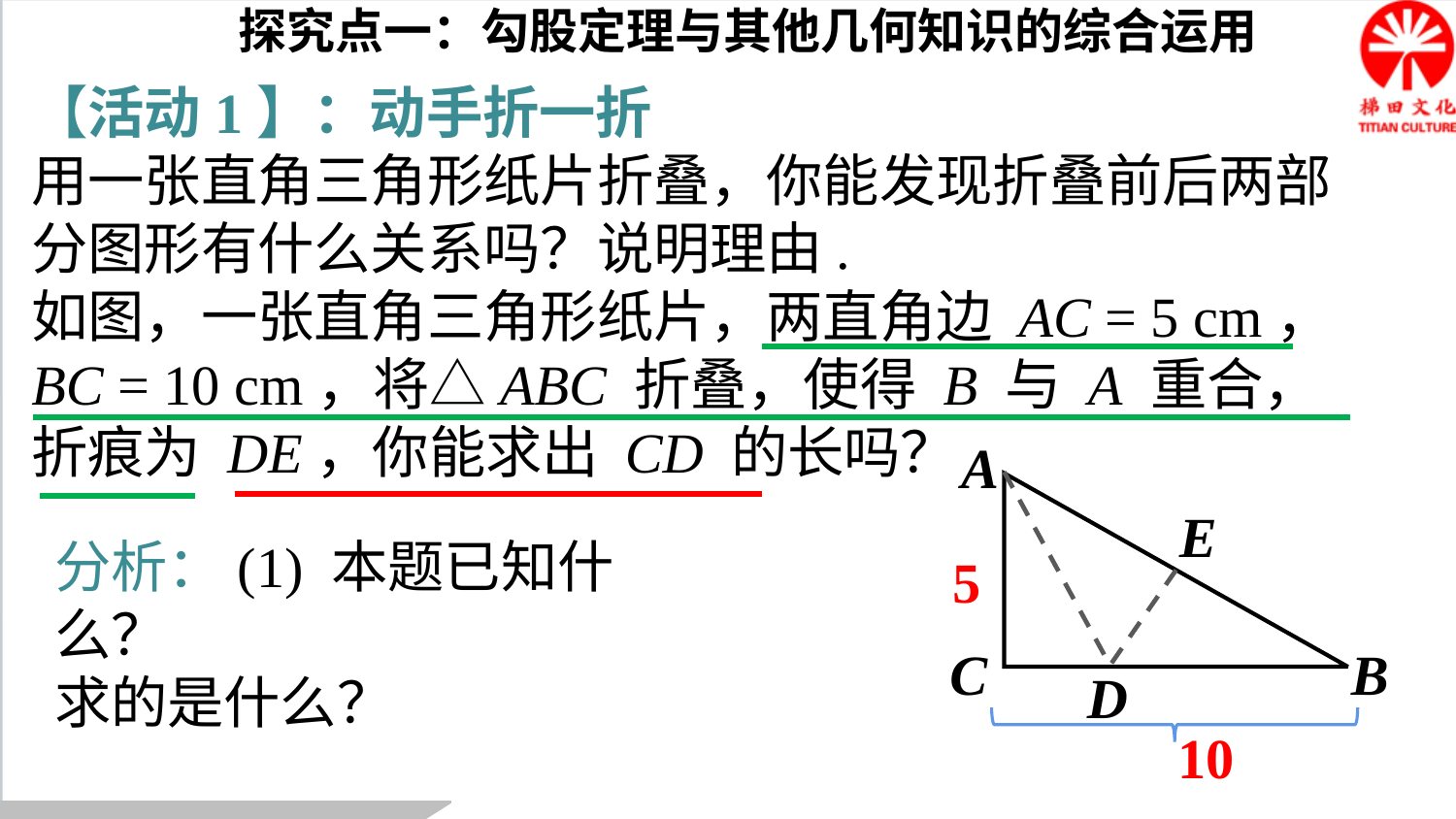

探究点一：勾股定理与其他几何知识的综合运用
【活动1】：动手折一折
用一张直角三角形纸片折叠，你能发现折叠前后两部分图形有什么关系吗？说明理由.
如图，一张直角三角形纸片，两直角边 AC = 5 cm，BC = 10 cm，将△ABC 折叠，使得 B 与 A 重合，折痕为 DE，你能求出 CD 的长吗？
A

E
C
B
D
分析：(1) 本题已知什么？
求的是什么？
5

10